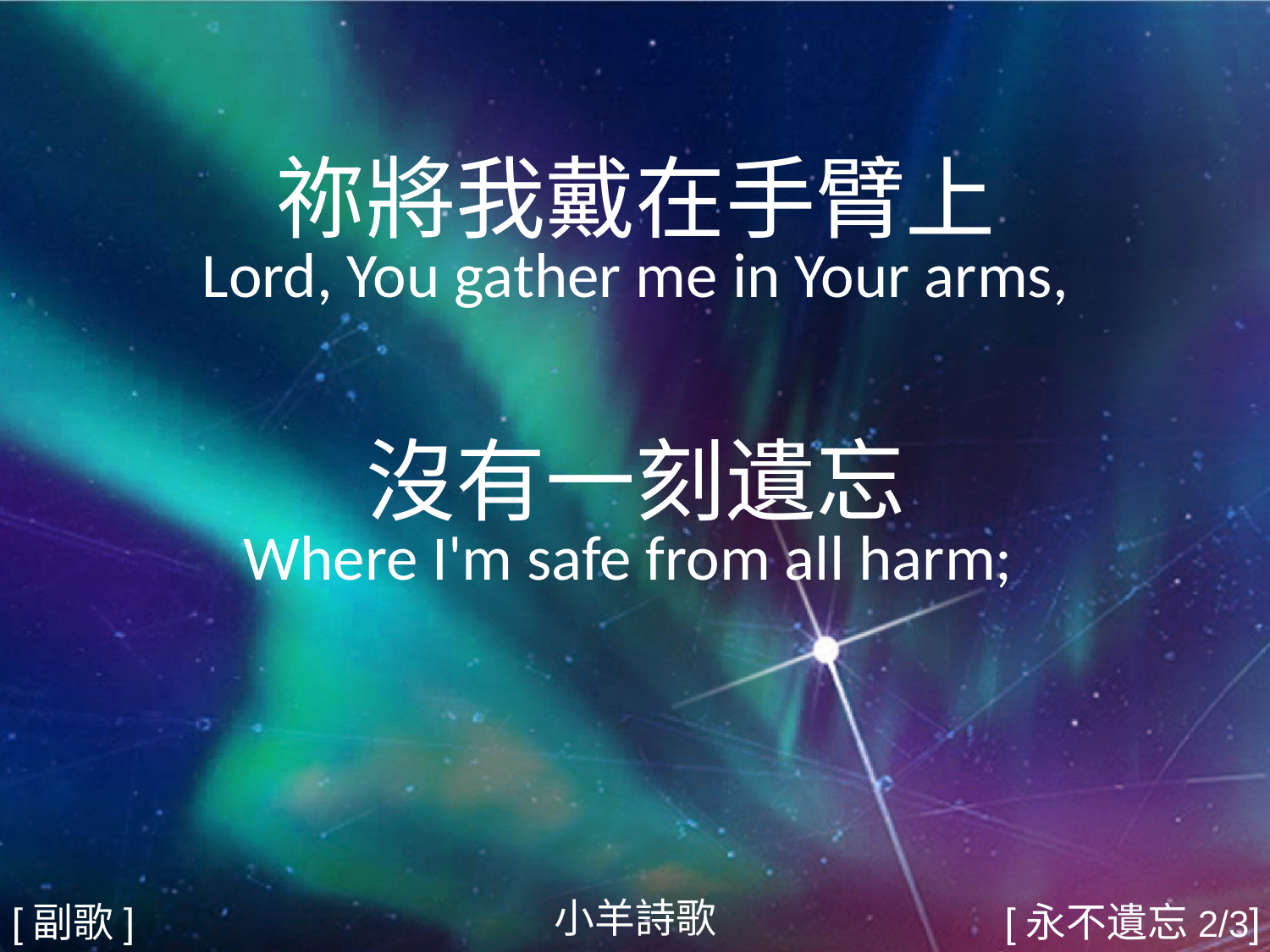

祢將我戴在手臂上
Lord, You gather me in Your arms,

沒有一刻遺忘
Where I'm safe from all harm;

#

小羊詩歌
[副歌]
[永不遺忘2/3]